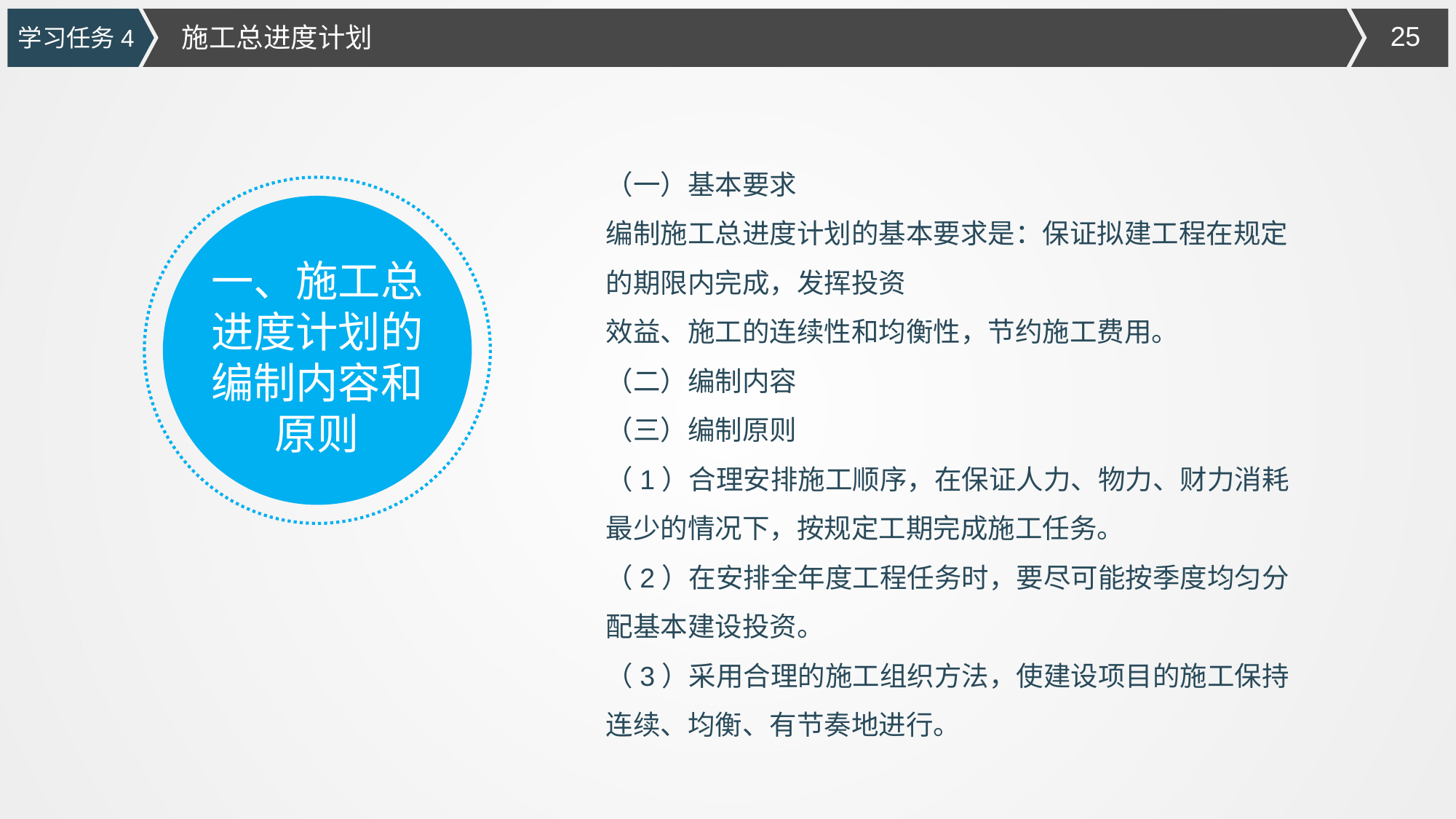

施工总进度计划
学习任务4
（一）基本要求
编制施工总进度计划的基本要求是：保证拟建工程在规定的期限内完成，发挥投资
效益、施工的连续性和均衡性，节约施工费用。
（二）编制内容
（三）编制原则
（1）合理安排施工顺序，在保证人力、物力、财力消耗最少的情况下，按规定工期完成施工任务。
（2）在安排全年度工程任务时，要尽可能按季度均匀分配基本建设投资。
（3）采用合理的施工组织方法，使建设项目的施工保持连续、均衡、有节奏地进行。

一、施工总进度计划的编制内容和原则